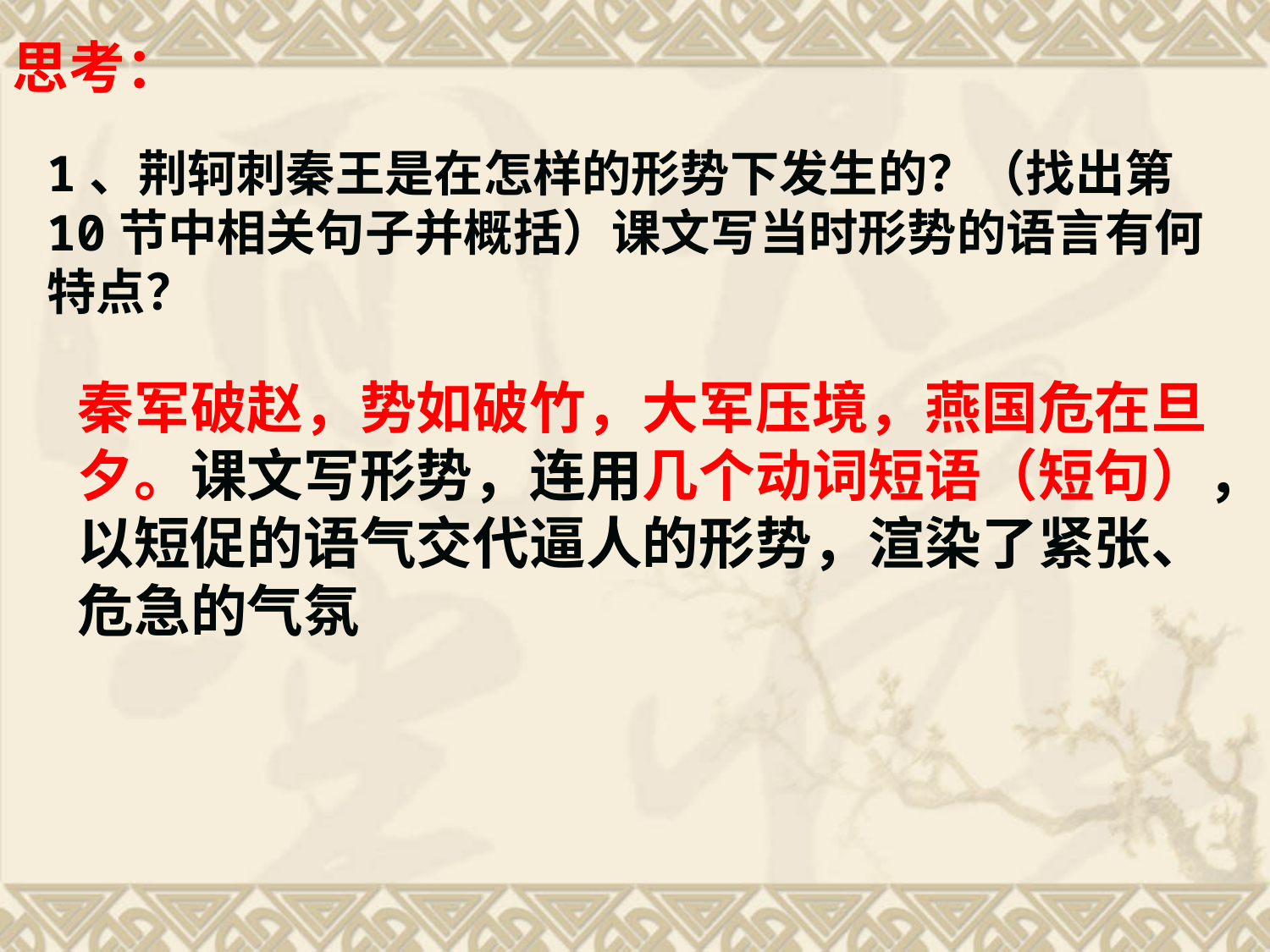

思考：
1、荆轲刺秦王是在怎样的形势下发生的？（找出第10节中相关句子并概括）课文写当时形势的语言有何特点？
秦军破赵，势如破竹，大军压境，燕国危在旦夕。课文写形势，连用几个动词短语（短句），以短促的语气交代逼人的形势，渲染了紧张、危急的气氛